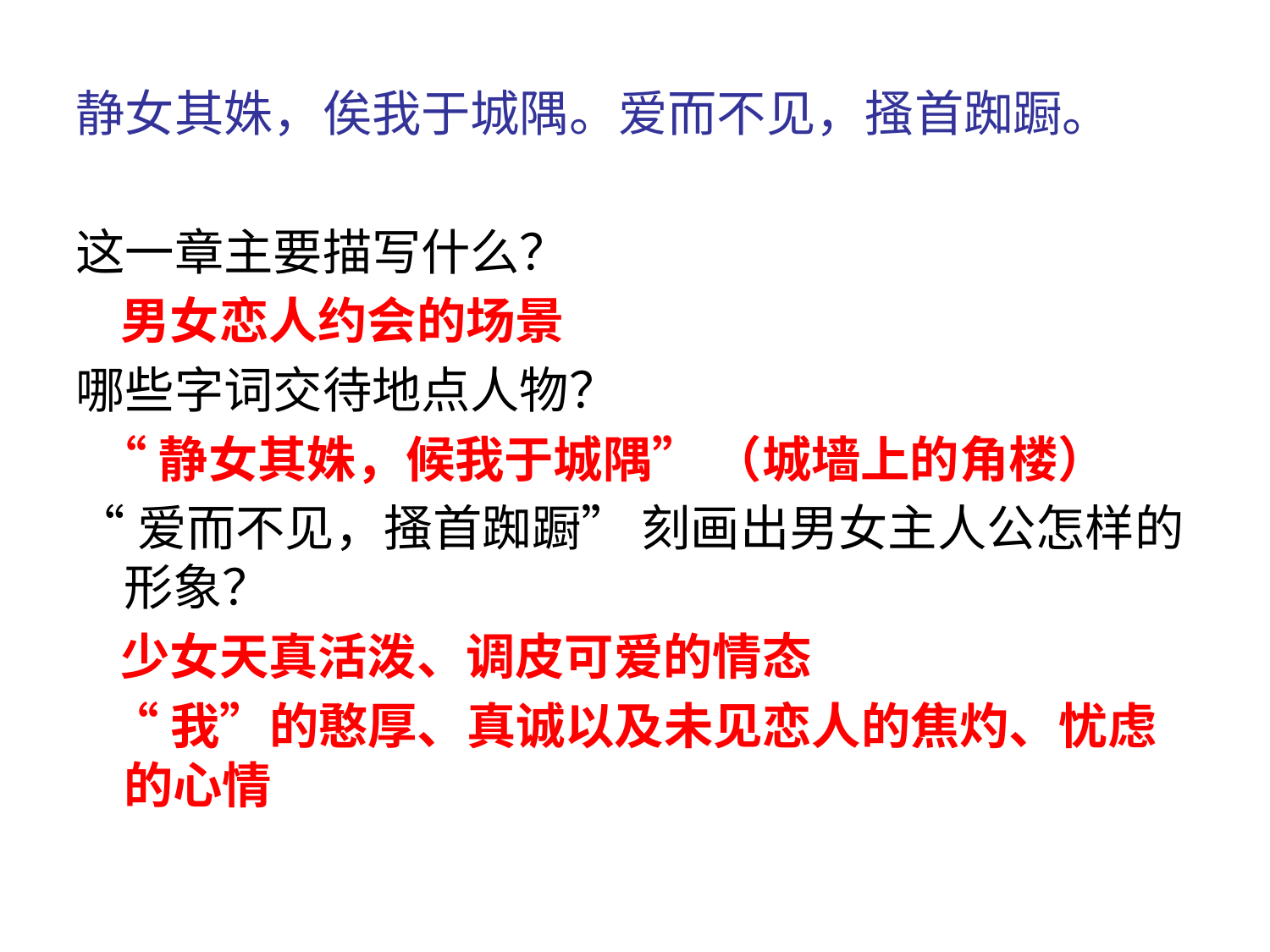

静女其姝，俟我于城隅。爱而不见，搔首踟蹰。

这一章主要描写什么？
   男女恋人约会的场景
哪些字词交待地点人物？
  “静女其姝，候我于城隅” （城墙上的角楼）
“爱而不见，搔首踟蹰” 刻画出男女主人公怎样的形象？
   少女天真活泼、调皮可爱的情态
   “我”的憨厚、真诚以及未见恋人的焦灼、忧虑的心情